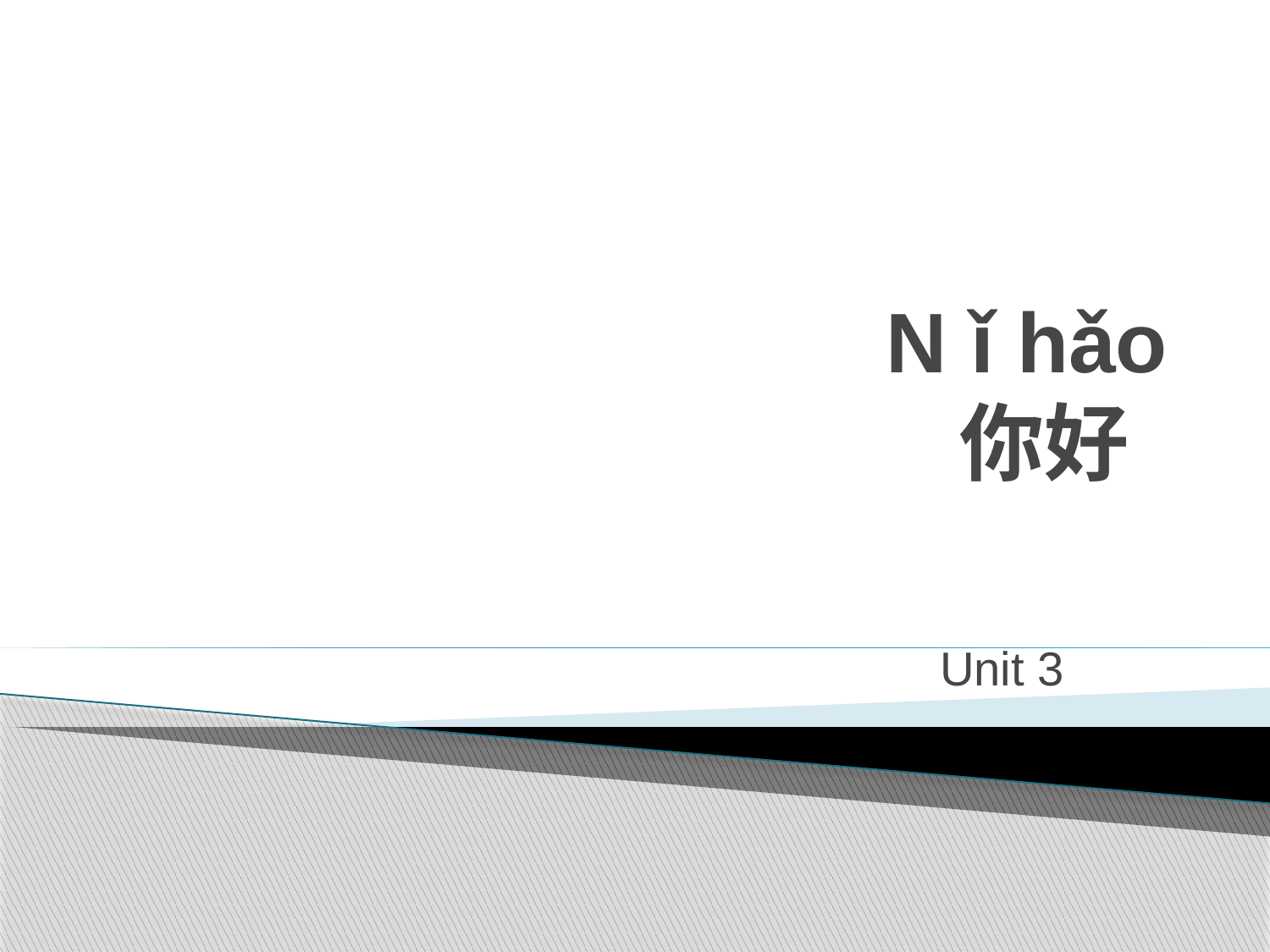

# N ǐ hǎo 你好
Unit 3